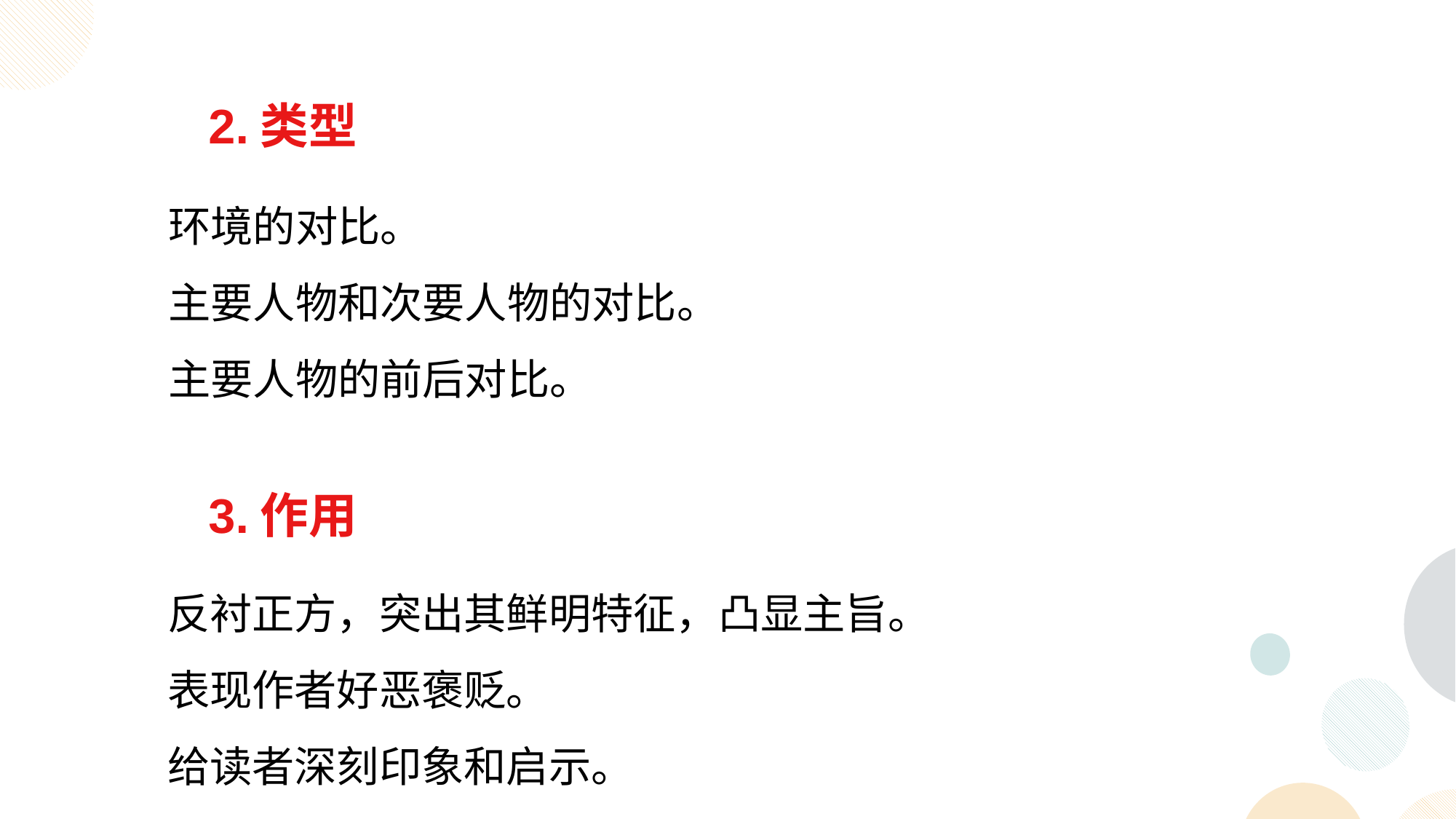

2.类型
    环境的对比。
    主要人物和次要人物的对比。
    主要人物的前后对比。
3.作用

    反衬正方，突出其鲜明特征，凸显主旨。
    表现作者好恶褒贬。
    给读者深刻印象和启示。